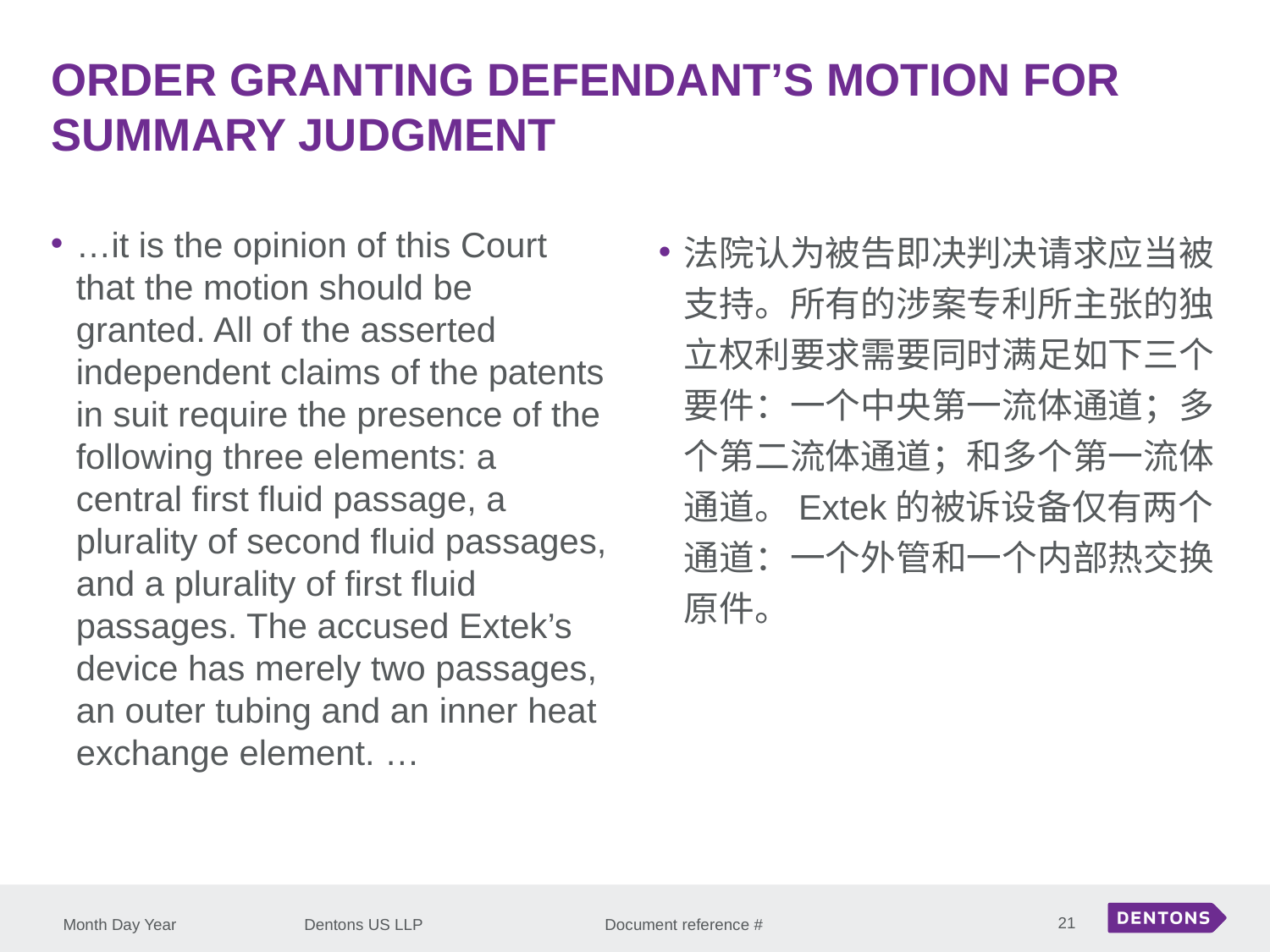

ORDER GRANTING DEFENDANT’S MOTION FOR SUMMARY JUDGMENT
…it is the opinion of this Court that the motion should be granted. All of the asserted independent claims of the patents in suit require the presence of the following three elements: a central first fluid passage, a plurality of second fluid passages, and a plurality of first fluid passages. The accused Extek’s device has merely two passages, an outer tubing and an inner heat exchange element. …

法院认为被告即决判决请求应当被支持。所有的涉案专利所主张的独立权利要求需要同时满足如下三个要件：一个中央第一流体通道；多个第二流体通道；和多个第一流体通道。Extek的被诉设备仅有两个通道：一个外管和一个内部热交换原件。
21
Month Day Year
Dentons US LLP                                         Document reference #